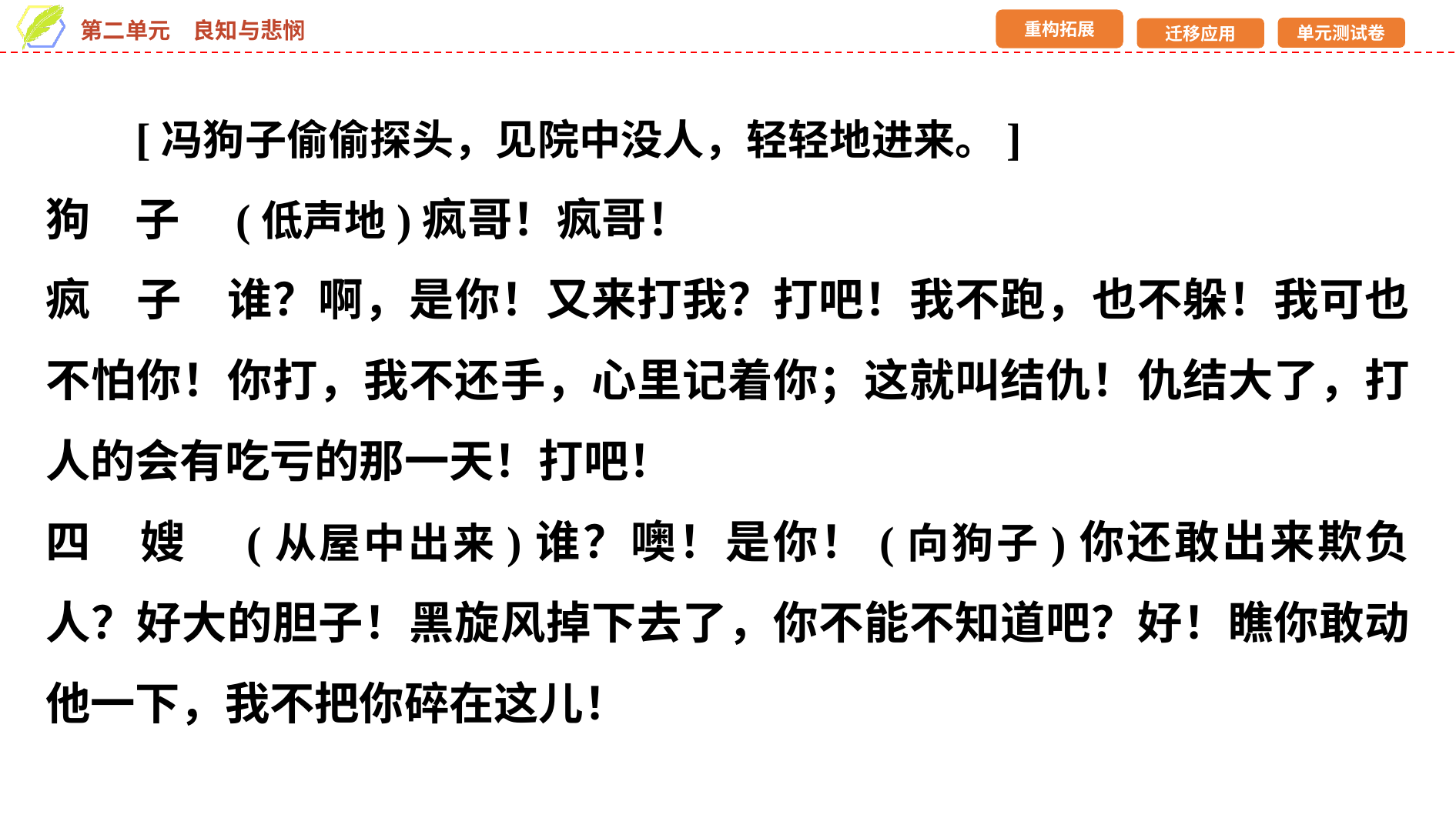

[冯狗子偷偷探头，见院中没人，轻轻地进来。]
狗　子　(低声地)疯哥！疯哥！
疯　子　谁？啊，是你！又来打我？打吧！我不跑，也不躲！我可也不怕你！你打，我不还手，心里记着你；这就叫结仇！仇结大了，打人的会有吃亏的那一天！打吧！
四　嫂　(从屋中出来)谁？噢！是你！(向狗子)你还敢出来欺负人？好大的胆子！黑旋风掉下去了，你不能不知道吧？好！瞧你敢动他一下，我不把你碎在这儿！